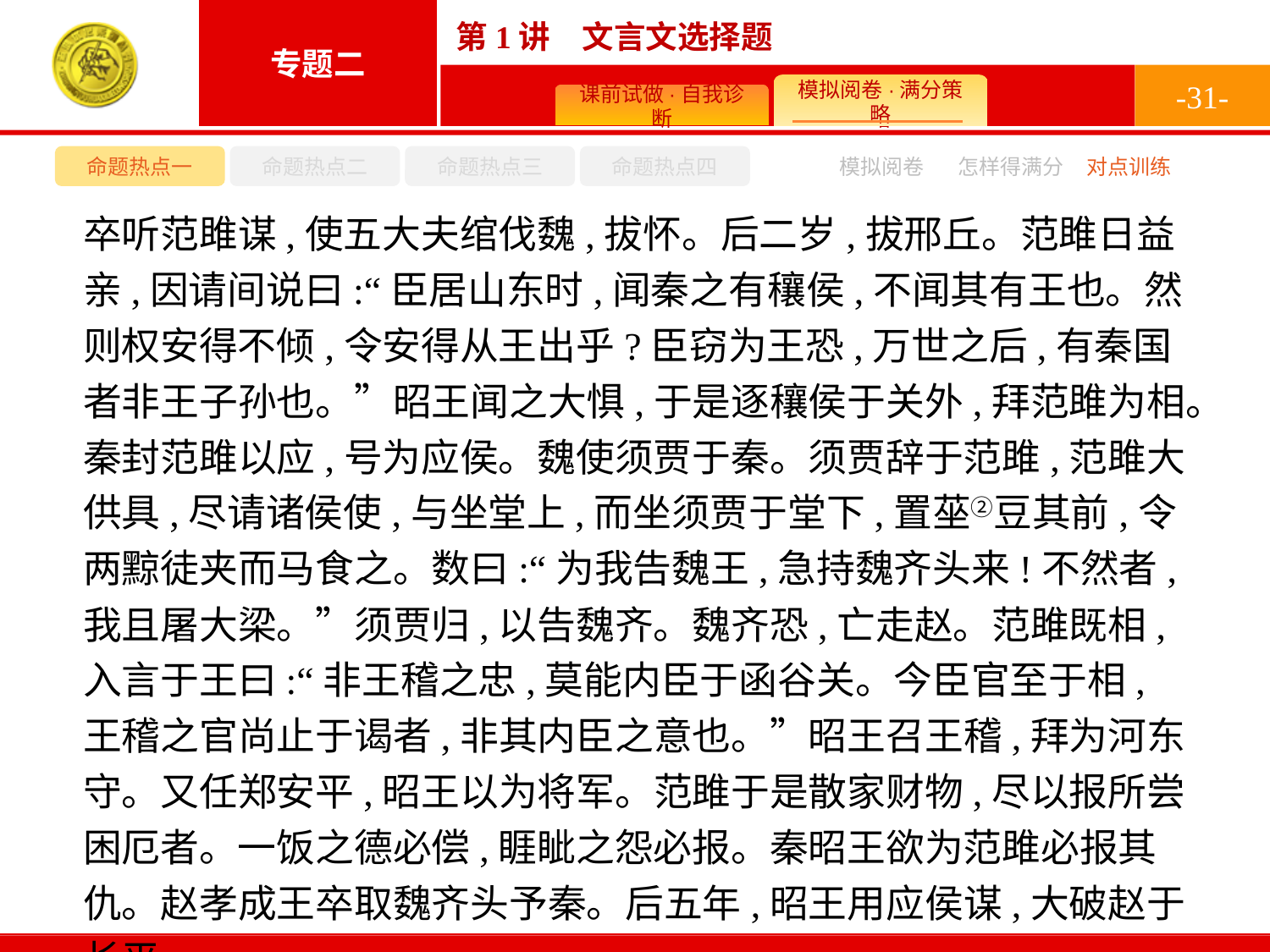

-31-
命题热点一
命题热点二
命题热点三
命题热点四
模拟阅卷
怎样得满分
对点训练
卒听范雎谋,使五大夫绾伐魏,拔怀。后二岁,拔邢丘。范雎日益亲,因请间说曰:“臣居山东时,闻秦之有穰侯,不闻其有王也。然则权安得不倾,令安得从王出乎?臣窃为王恐,万世之后,有秦国者非王子孙也。”昭王闻之大惧,于是逐穰侯于关外,拜范雎为相。秦封范雎以应,号为应侯。魏使须贾于秦。须贾辞于范雎,范雎大供具,尽请诸侯使,与坐堂上,而坐须贾于堂下,置莝②豆其前,令两黥徒夹而马食之。数曰:“为我告魏王,急持魏齐头来!不然者,我且屠大梁。”须贾归,以告魏齐。魏齐恐,亡走赵。范雎既相,入言于王曰:“非王稽之忠,莫能内臣于函谷关。今臣官至于相,王稽之官尚止于谒者,非其内臣之意也。”昭王召王稽,拜为河东守。又任郑安平,昭王以为将军。范雎于是散家财物,尽以报所尝困厄者。一饭之德必偿,睚眦之怨必报。秦昭王欲为范雎必报其仇。赵孝成王卒取魏齐头予秦。后五年,昭王用应侯谋,大破赵于长平。